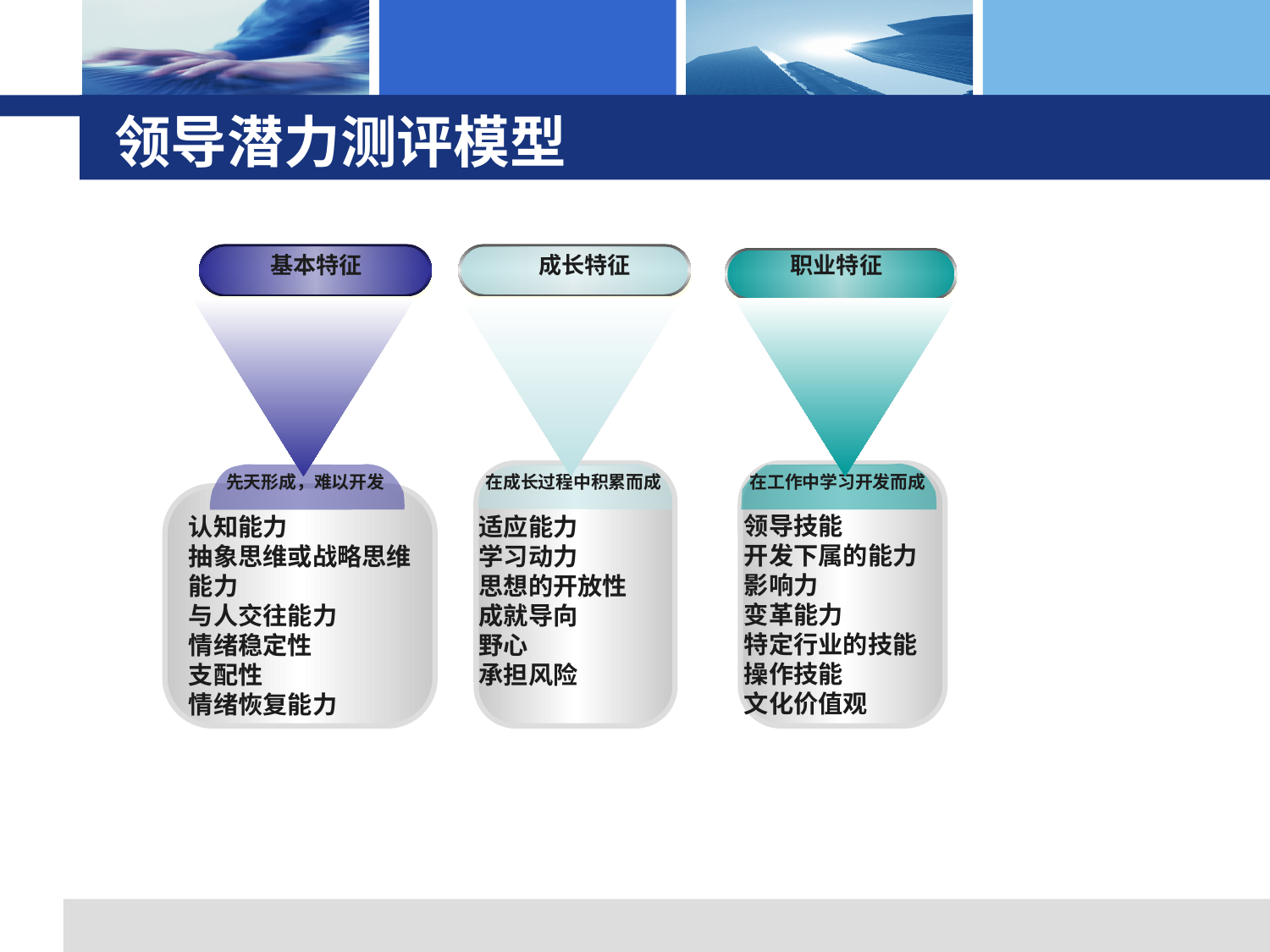

# 领导潜力测评模型

基本特征
成长特征
职业特征

先天形成，难以开发
在成长过程中积累而成
在工作中学习开发而成

领导技能
开发下属的能力
影响力
变革能力
特定行业的技能
操作技能
文化价值观
认知能力
抽象思维或战略思维能力
与人交往能力
情绪稳定性
支配性
情绪恢复能力
适应能力
学习动力
思想的开放性
成就导向
野心
承担风险